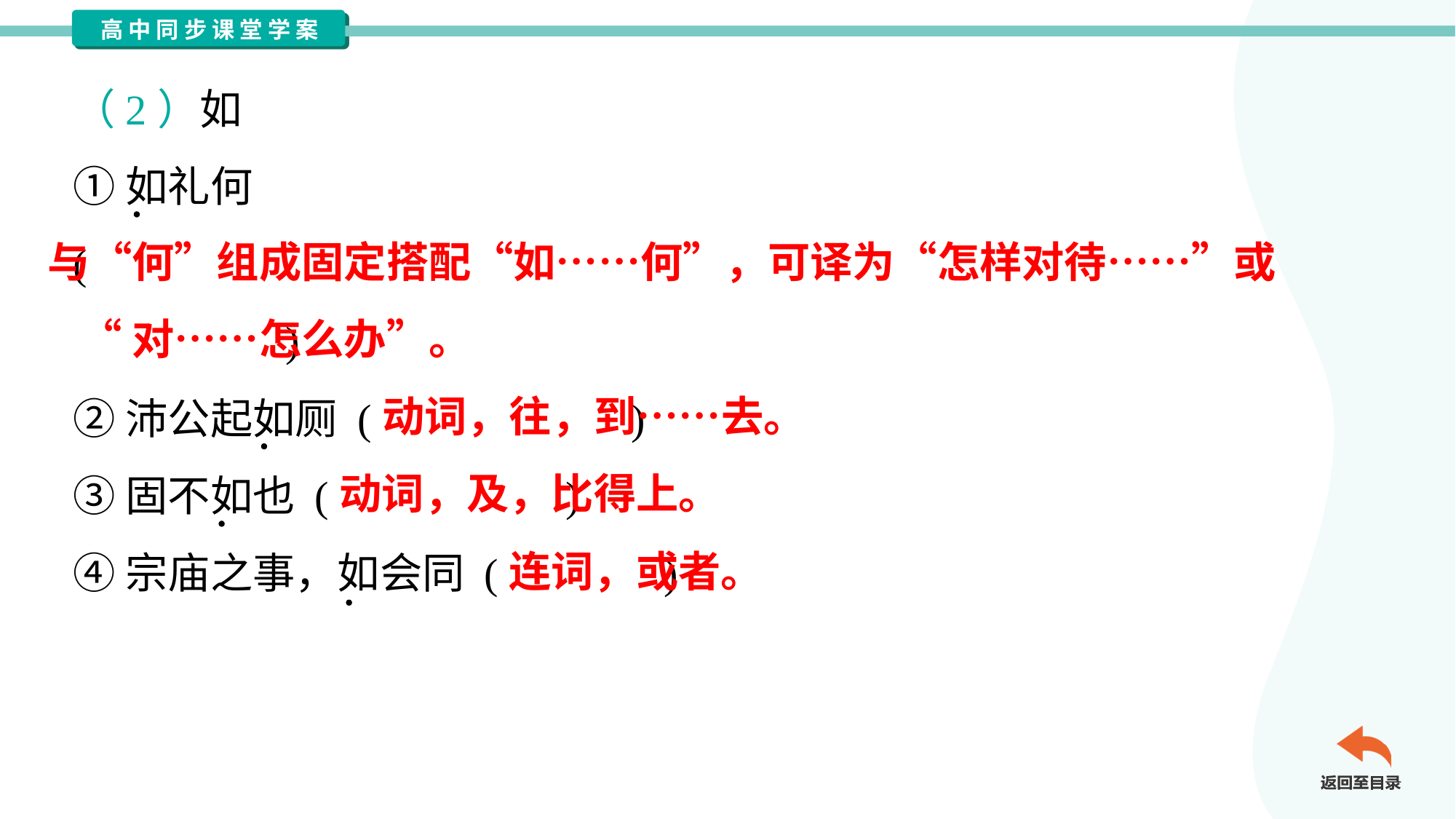

（2）如
①如礼何
(
                  )
②沛公起如厕 (                      )
③固不如也 (                    )
④宗庙之事，如会同 (              )

与“何”组成固定搭配“如……何”，可译为“怎样对待……”或

“对……怎么办”。
动词，往，到……去。
动词，及，比得上。

连词，或者。